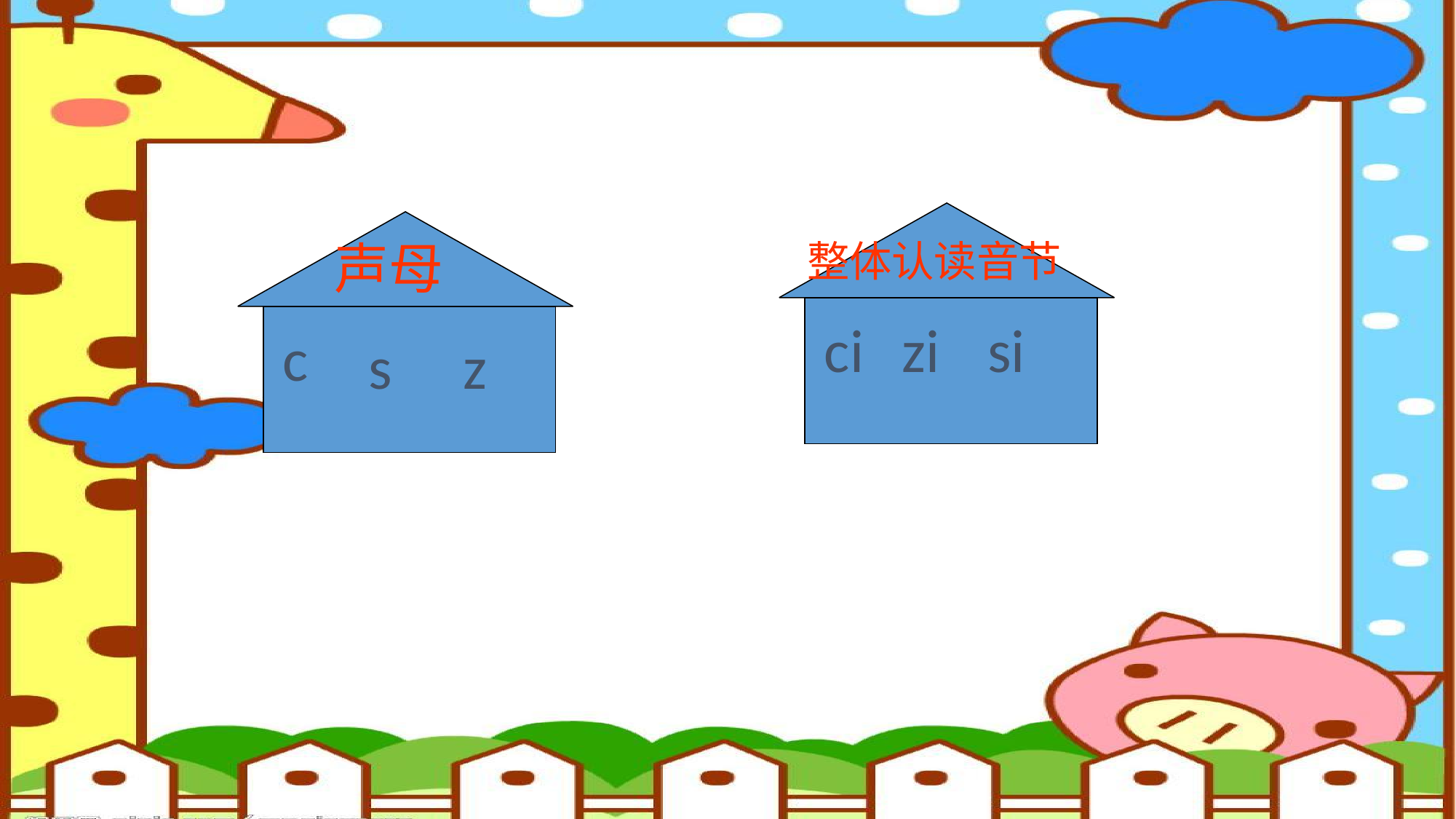

声母
整体认读音节

ci
zi
si
c
s
z